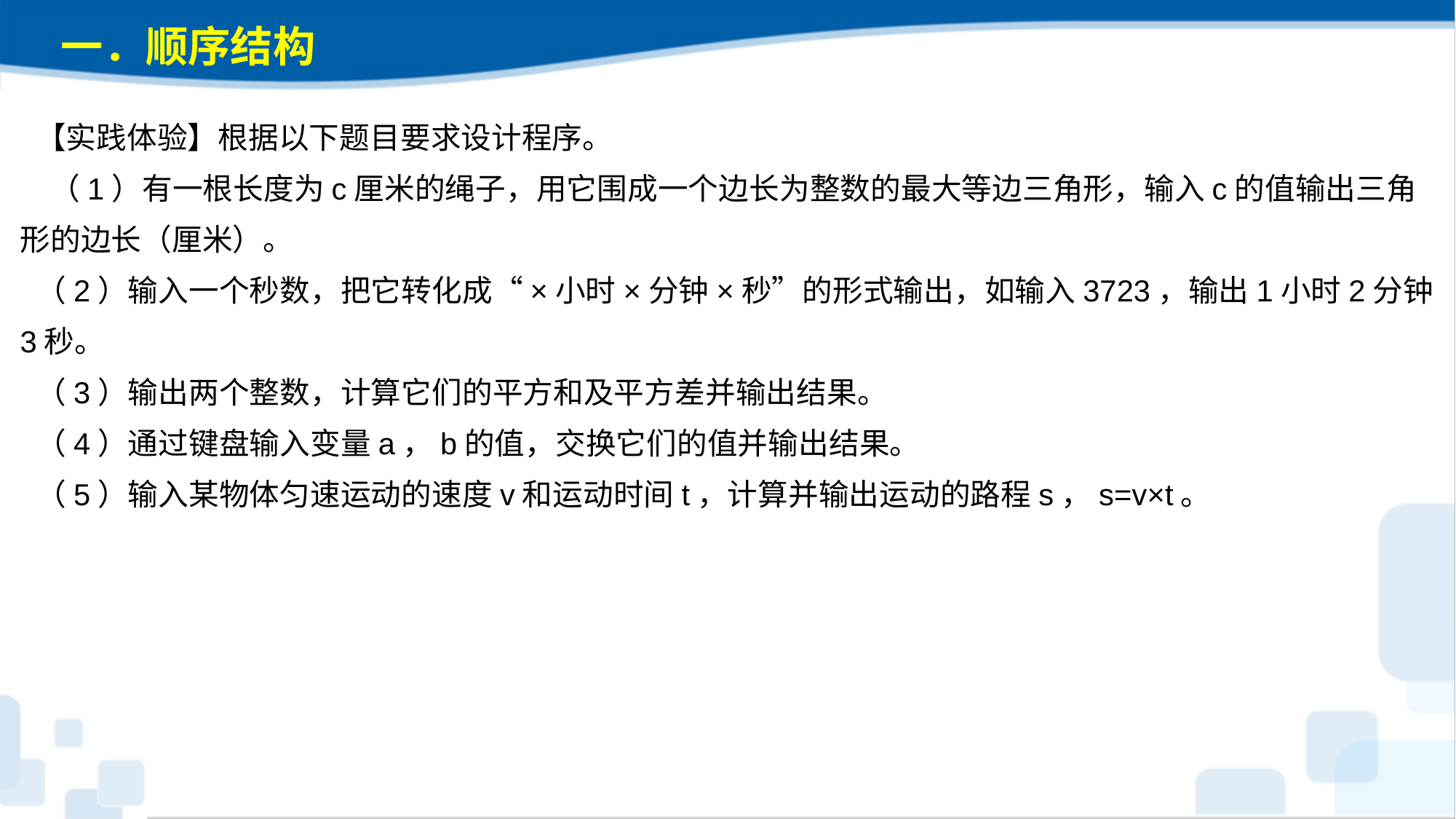

一．顺序结构
【实践体验】根据以下题目要求设计程序。
 （1）有一根长度为c厘米的绳子，用它围成一个边长为整数的最大等边三角形，输入c的值输出三角形的边长（厘米）。
（2）输入一个秒数，把它转化成“×小时×分钟×秒”的形式输出，如输入3723，输出1小时2分钟3秒。
（3）输出两个整数，计算它们的平方和及平方差并输出结果。
（4）通过键盘输入变量a，b的值，交换它们的值并输出结果。
（5）输入某物体匀速运动的速度v和运动时间t，计算并输出运动的路程s，s=v×t。